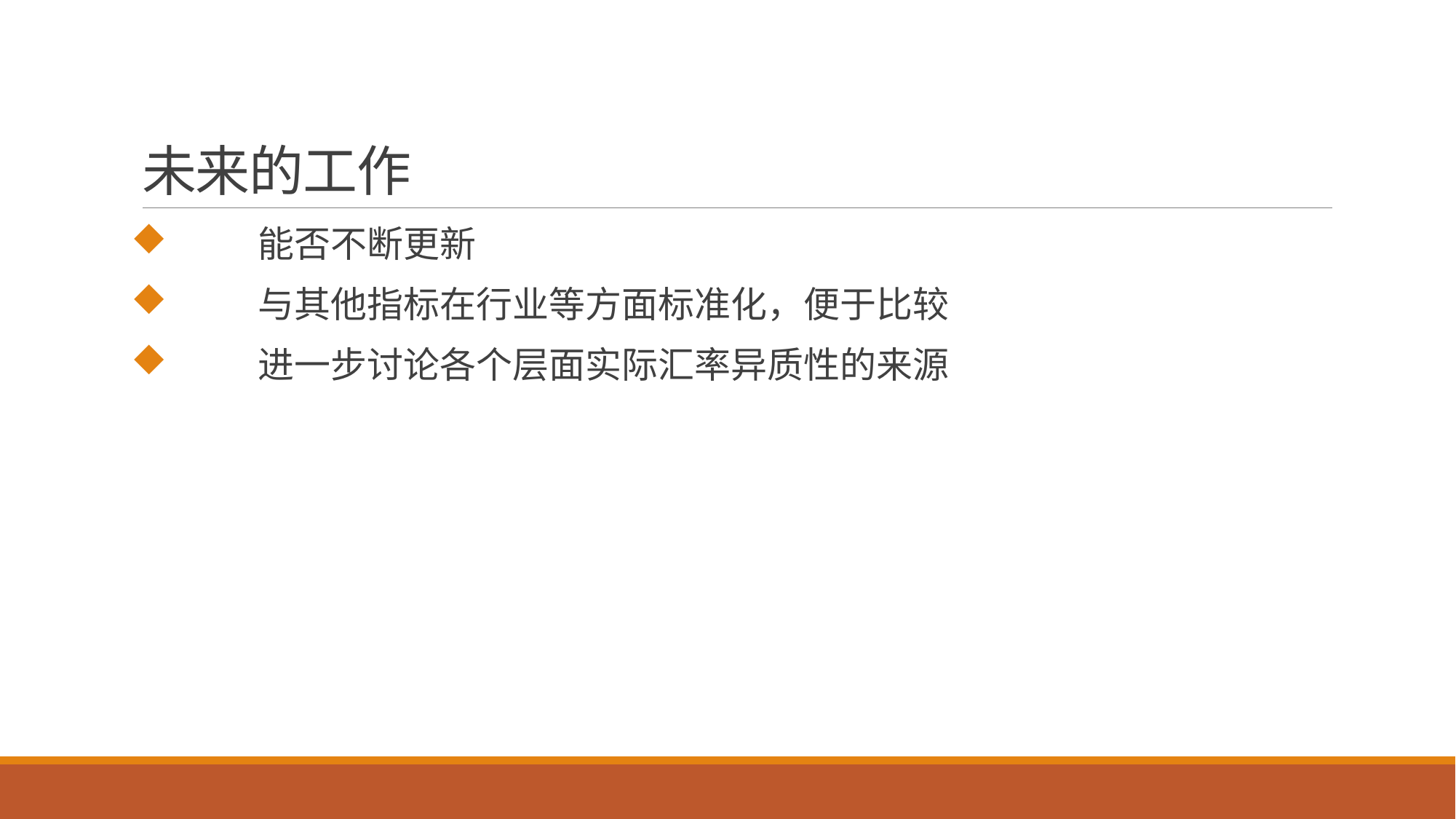

# 未来的工作
          能否不断更新
          与其他指标在行业等方面标准化，便于比较
          进一步讨论各个层面实际汇率异质性的来源